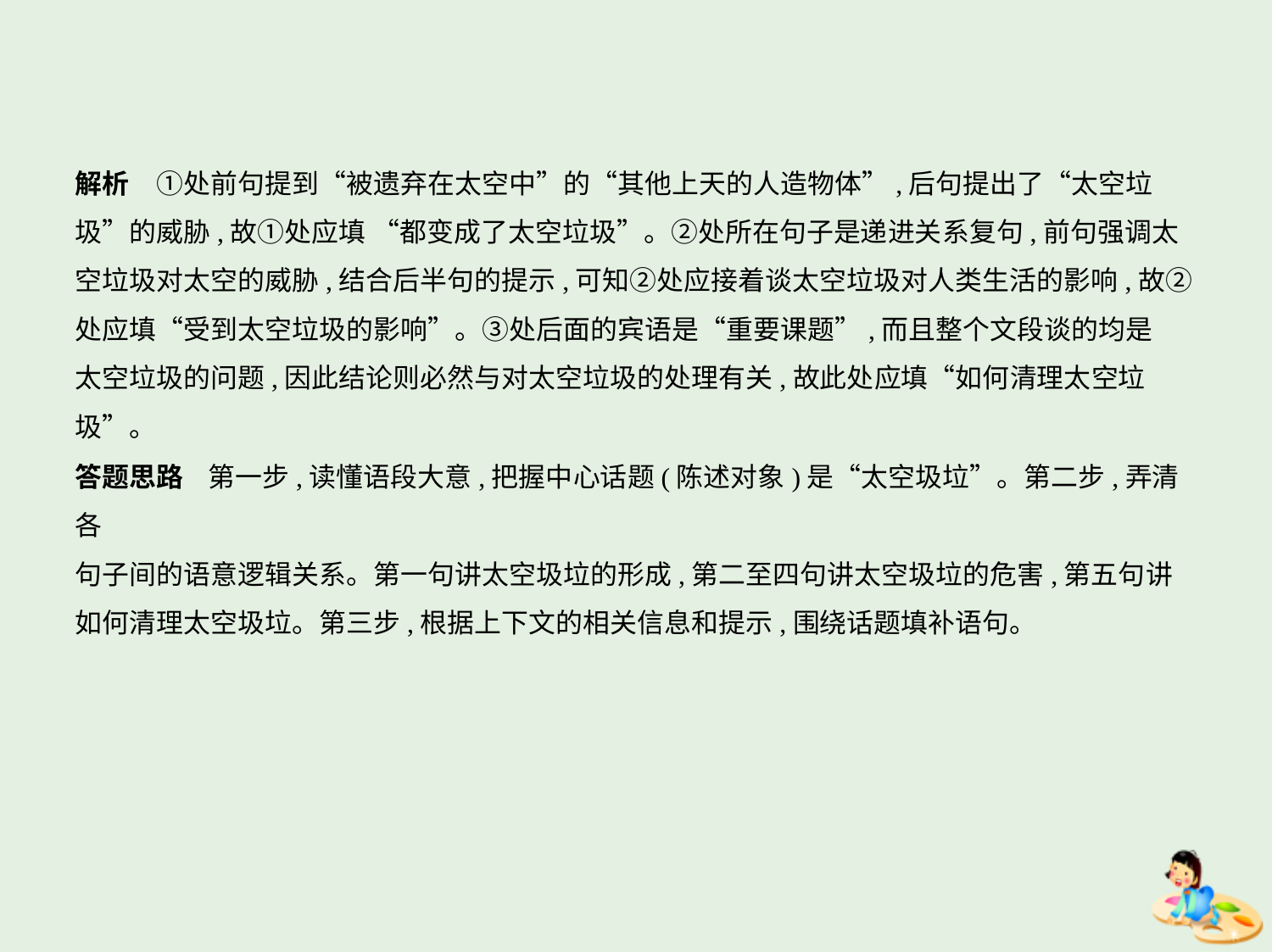

解析　①处前句提到“被遗弃在太空中”的“其他上天的人造物体”,后句提出了“太空垃
圾”的威胁,故①处应填 “都变成了太空垃圾”。②处所在句子是递进关系复句,前句强调太
空垃圾对太空的威胁,结合后半句的提示,可知②处应接着谈太空垃圾对人类生活的影响,故②
处应填“受到太空垃圾的影响”。③处后面的宾语是“重要课题”,而且整个文段谈的均是
太空垃圾的问题,因此结论则必然与对太空垃圾的处理有关,故此处应填“如何清理太空垃
圾”。
答题思路    第一步,读懂语段大意,把握中心话题(陈述对象)是“太空圾垃”。第二步,弄清各
句子间的语意逻辑关系。第一句讲太空圾垃的形成,第二至四句讲太空圾垃的危害,第五句讲
如何清理太空圾垃。第三步,根据上下文的相关信息和提示,围绕话题填补语句。